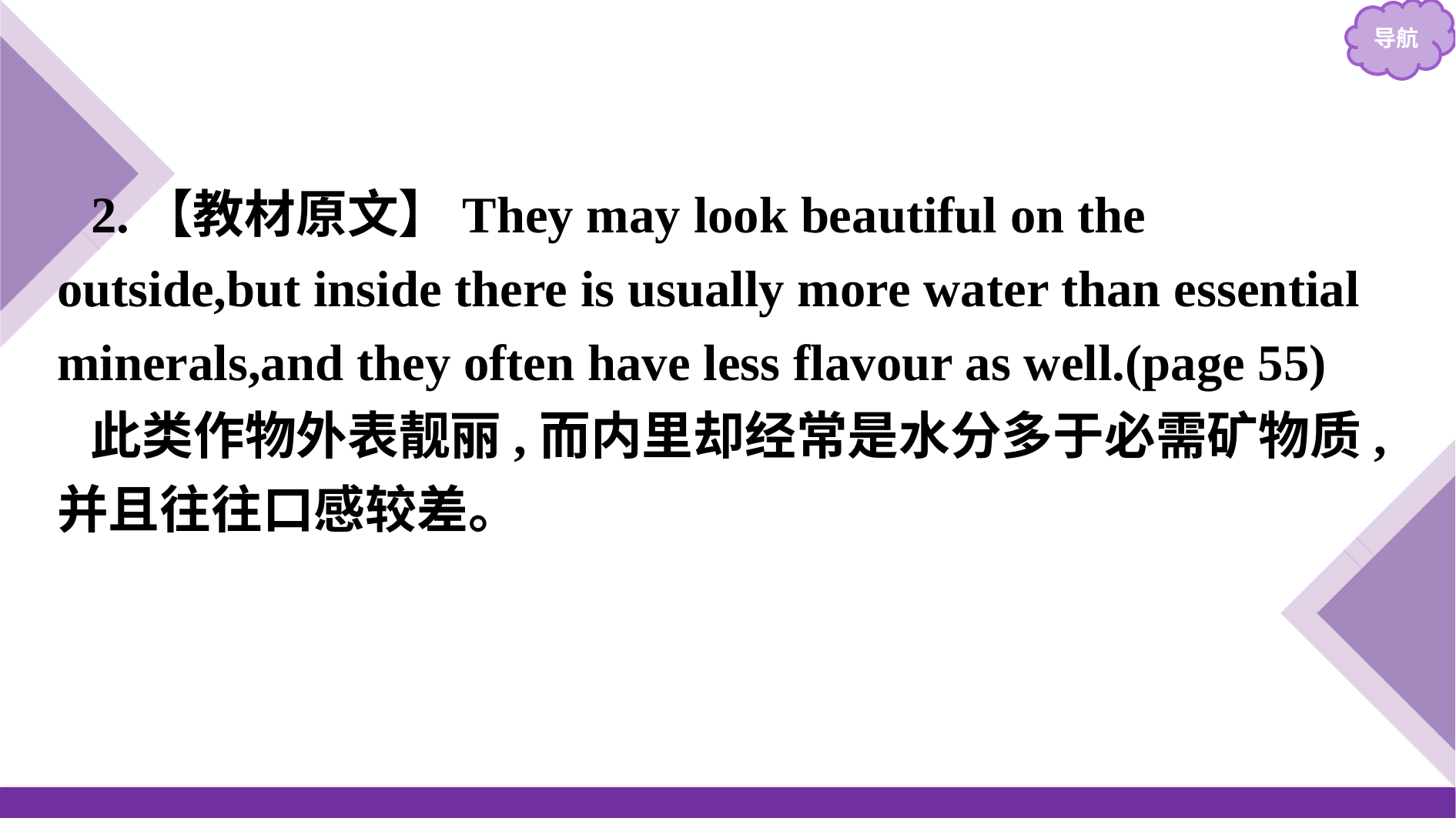

2.【教材原文】They may look beautiful on the outside,but inside there is usually more water than essential minerals,and they often have less flavour as well.(page 55)
此类作物外表靓丽,而内里却经常是水分多于必需矿物质,并且往往口感较差。